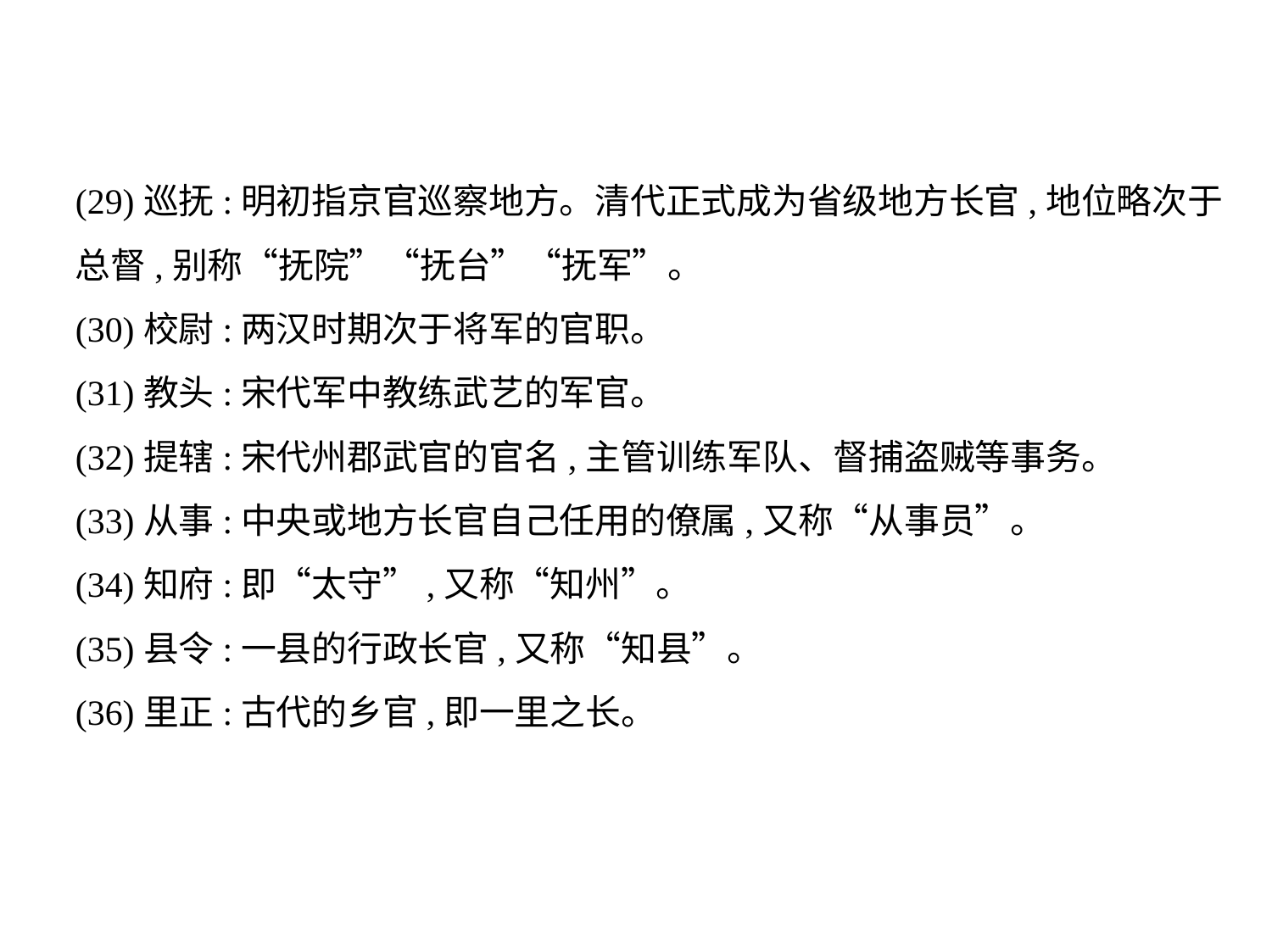

(29)巡抚:明初指京官巡察地方。清代正式成为省级地方长官,地位略次于
总督,别称“抚院”“抚台”“抚军”。
(30)校尉:两汉时期次于将军的官职。
(31)教头:宋代军中教练武艺的军官。
(32)提辖:宋代州郡武官的官名,主管训练军队、督捕盗贼等事务。
(33)从事:中央或地方长官自己任用的僚属,又称“从事员”。
(34)知府:即“太守”,又称“知州”。
(35)县令:一县的行政长官,又称“知县”。
(36)里正:古代的乡官,即一里之长。